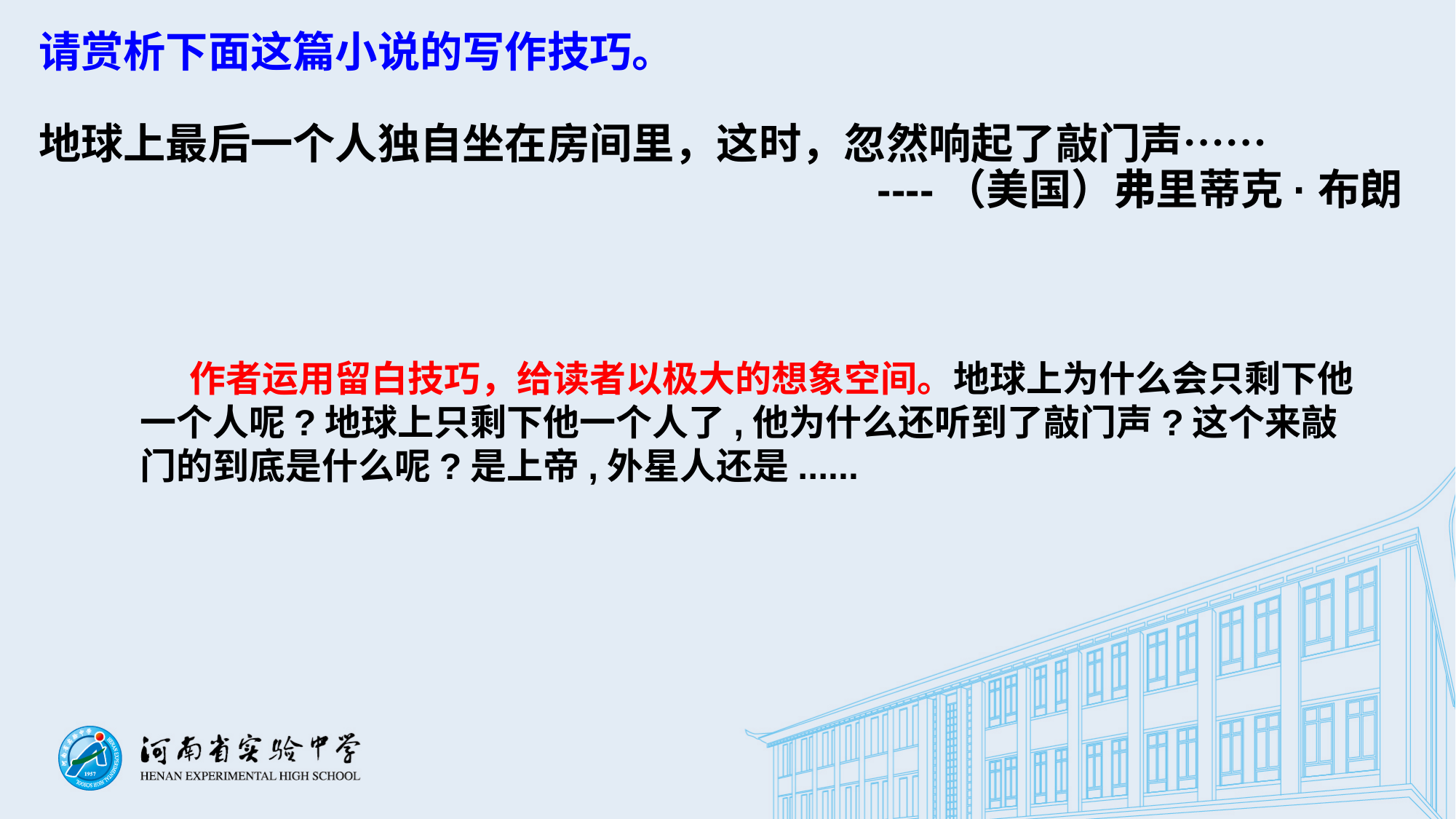

请赏析下面这篇小说的写作技巧。

地球上最后一个人独自坐在房间里，这时，忽然响起了敲门声……
----（美国）弗里蒂克·布朗
          作者运用留白技巧，给读者以极大的想象空间。地球上为什么会只剩下他一个人呢?地球上只剩下他一个人了,他为什么还听到了敲门声?这个来敲门的到底是什么呢?是上帝,外星人还是......